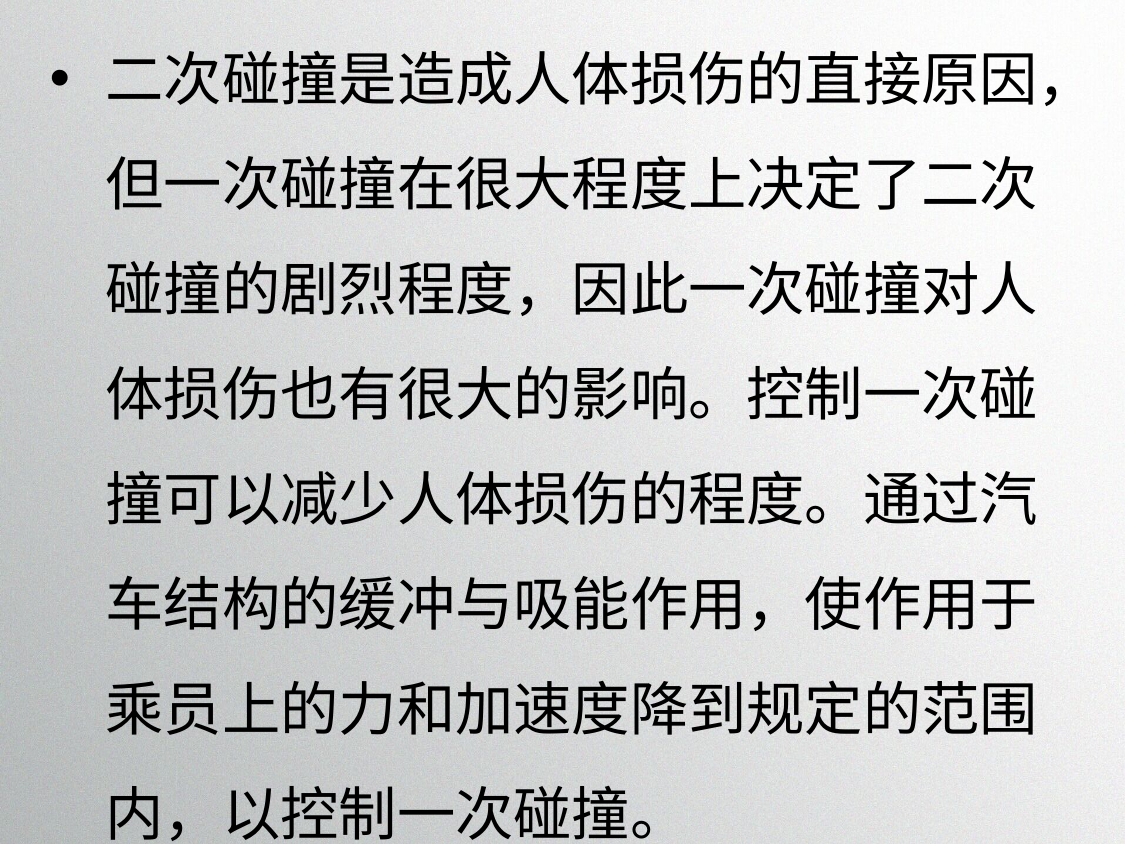

二次碰撞是造成人体损伤的直接原因，但一次碰撞在很大程度上决定了二次碰撞的剧烈程度，因此一次碰撞对人体损伤也有很大的影响。控制一次碰撞可以减少人体损伤的程度。通过汽车结构的缓冲与吸能作用，使作用于乘员上的力和加速度降到规定的范围内，以控制一次碰撞。